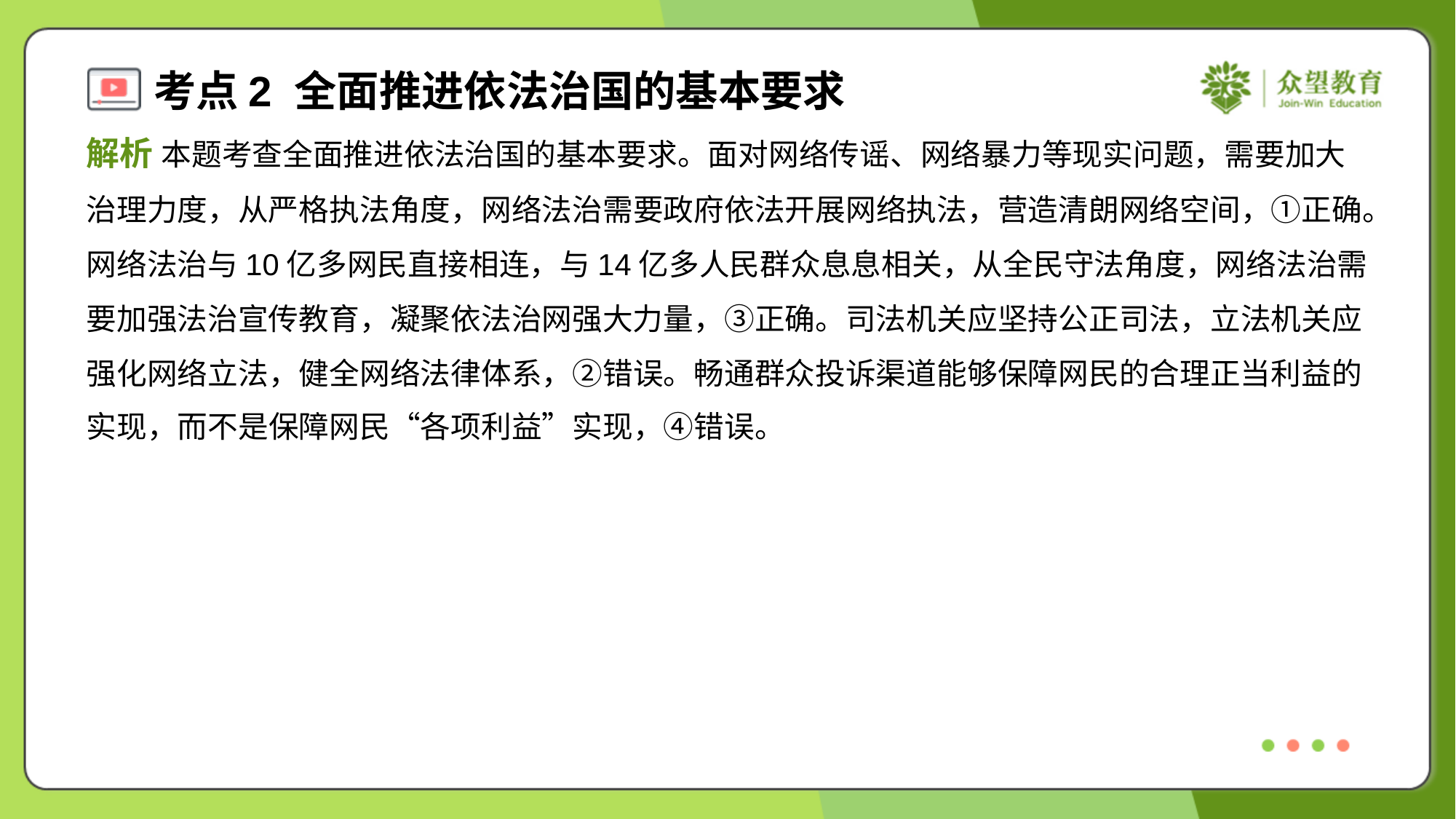

解析 本题考查全面推进依法治国的基本要求。面对网络传谣、网络暴力等现实问题，需要加大
治理力度，从严格执法角度，网络法治需要政府依法开展网络执法，营造清朗网络空间，①正确。
网络法治与10亿多网民直接相连，与14亿多人民群众息息相关，从全民守法角度，网络法治需
要加强法治宣传教育，凝聚依法治网强大力量，③正确。司法机关应坚持公正司法，立法机关应
强化网络立法，健全网络法律体系，②错误。畅通群众投诉渠道能够保障网民的合理正当利益的
实现，而不是保障网民“各项利益”实现，④错误。